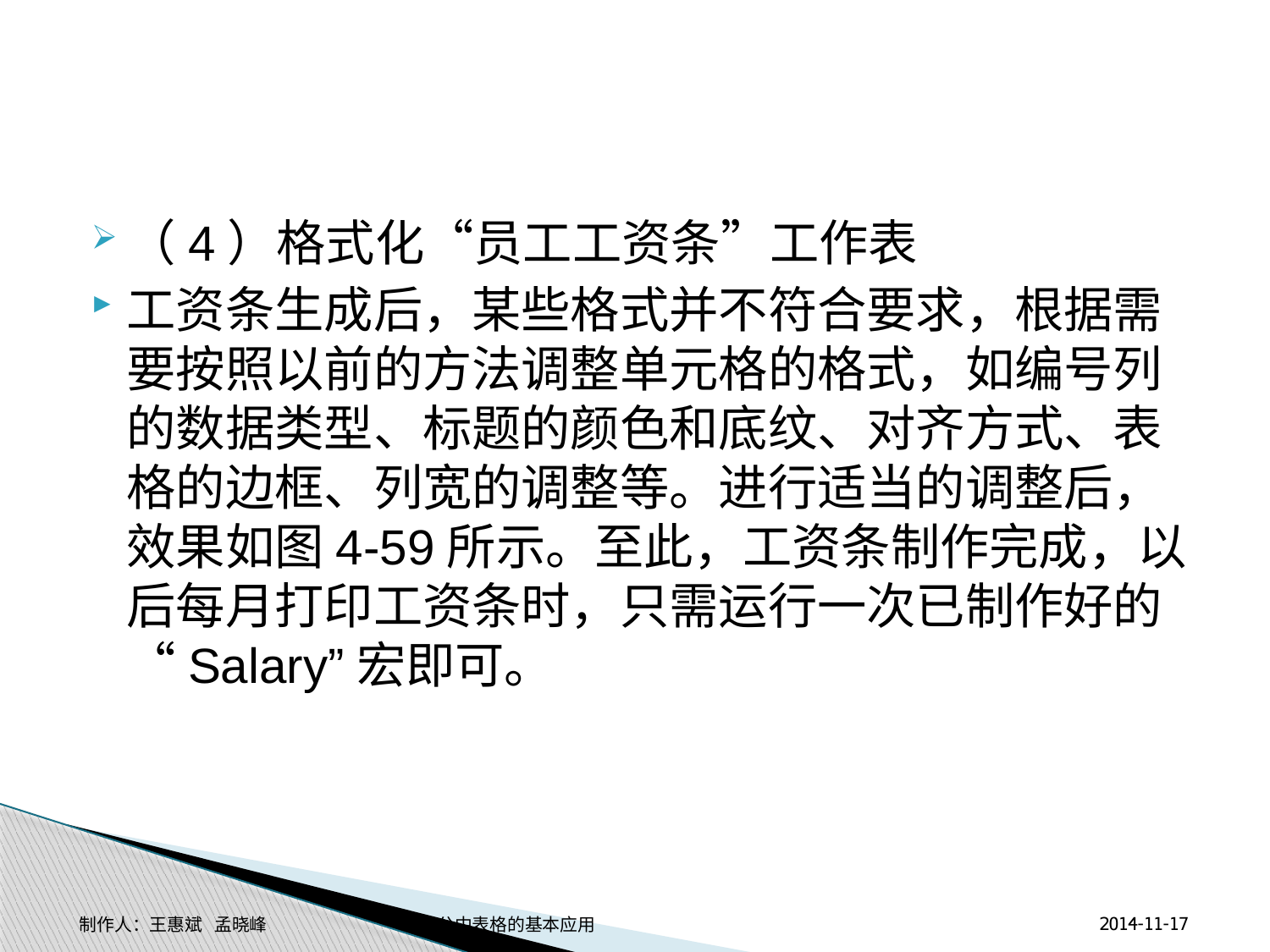

#
（4）格式化“员工工资条”工作表
工资条生成后，某些格式并不符合要求，根据需要按照以前的方法调整单元格的格式，如编号列的数据类型、标题的颜色和底纹、对齐方式、表格的边框、列宽的调整等。进行适当的调整后，效果如图4-59所示。至此，工资条制作完成，以后每月打印工资条时，只需运行一次已制作好的“Salary”宏即可。
2014-11-17
制作人：王惠斌   孟晓峰                                      办公中表格的基本应用